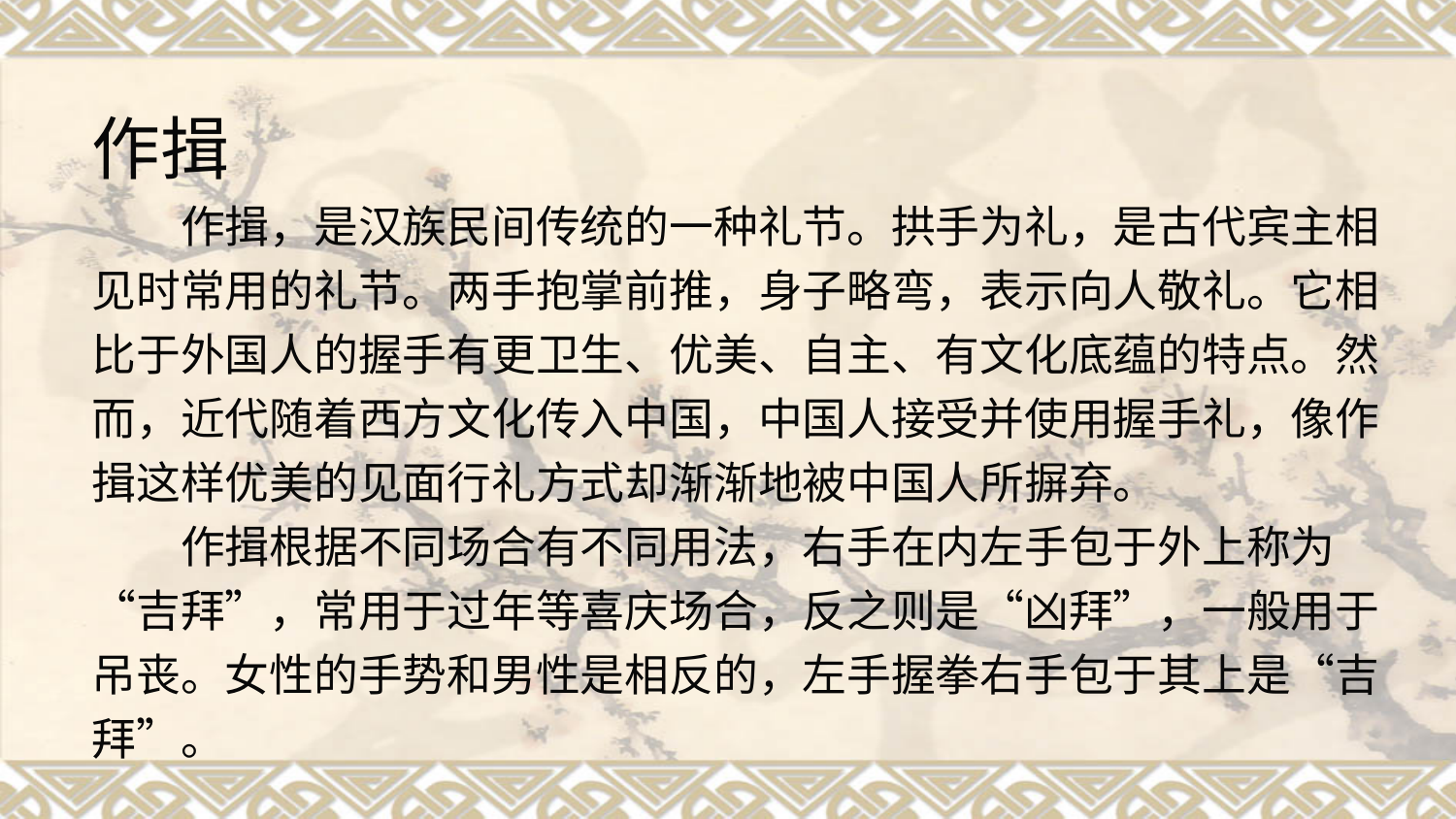

# 作揖 　　作揖，是汉族民间传统的一种礼节。拱手为礼，是古代宾主相见时常用的礼节。两手抱掌前推，身子略弯，表示向人敬礼。它相比于外国人的握手有更卫生、优美、自主、有文化底蕴的特点。然而，近代随着西方文化传入中国，中国人接受并使用握手礼，像作揖这样优美的见面行礼方式却渐渐地被中国人所摒弃。 　　作揖根据不同场合有不同用法，右手在内左手包于外上称为“吉拜”，常用于过年等喜庆场合，反之则是“凶拜”，一般用于吊丧。女性的手势和男性是相反的，左手握拳右手包于其上是“吉拜”。